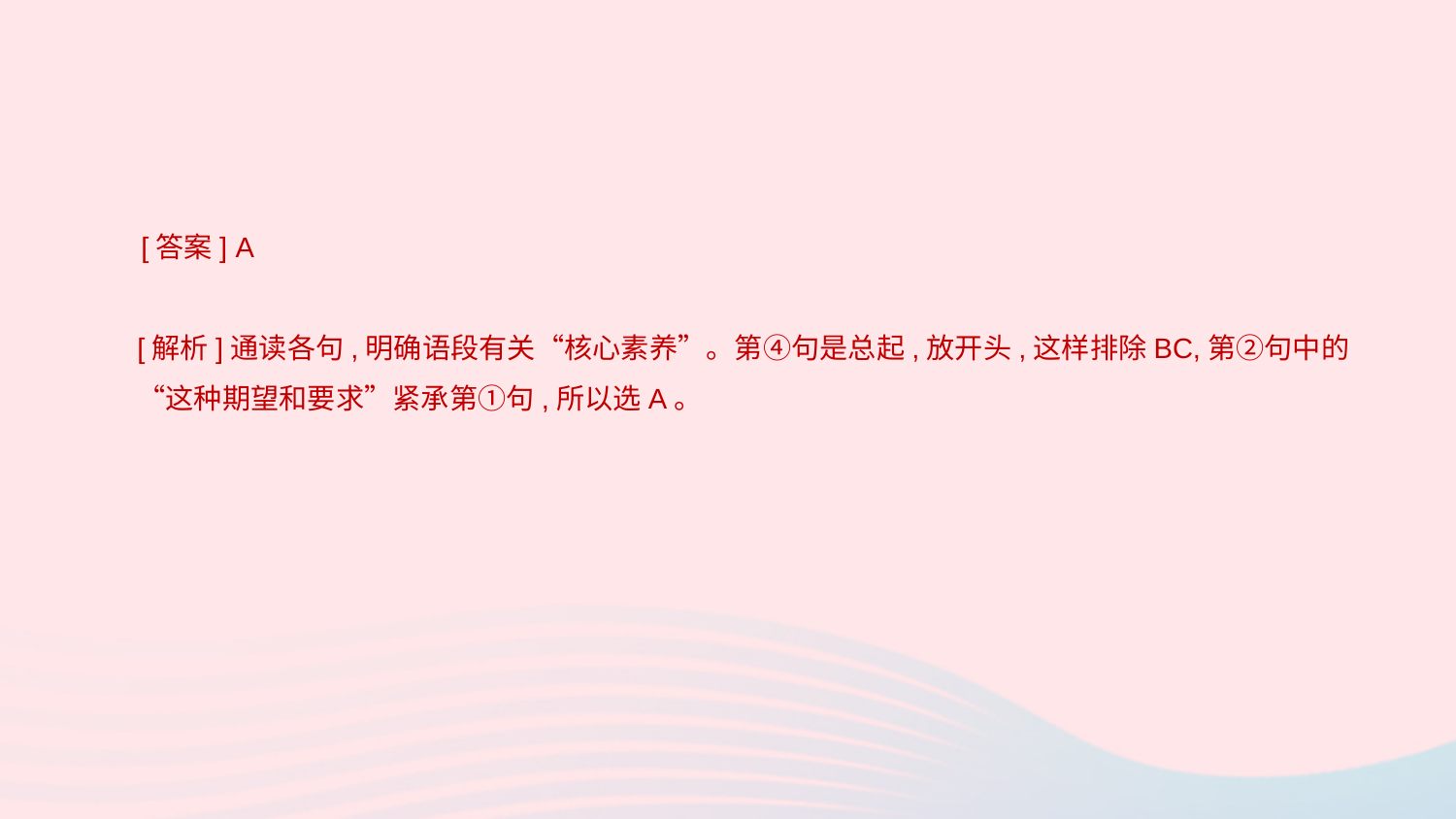

[答案] A
[解析]通读各句,明确语段有关“核心素养”。第④句是总起,放开头,这样排除BC,第②句中的“这种期望和要求”紧承第①句,所以选A。